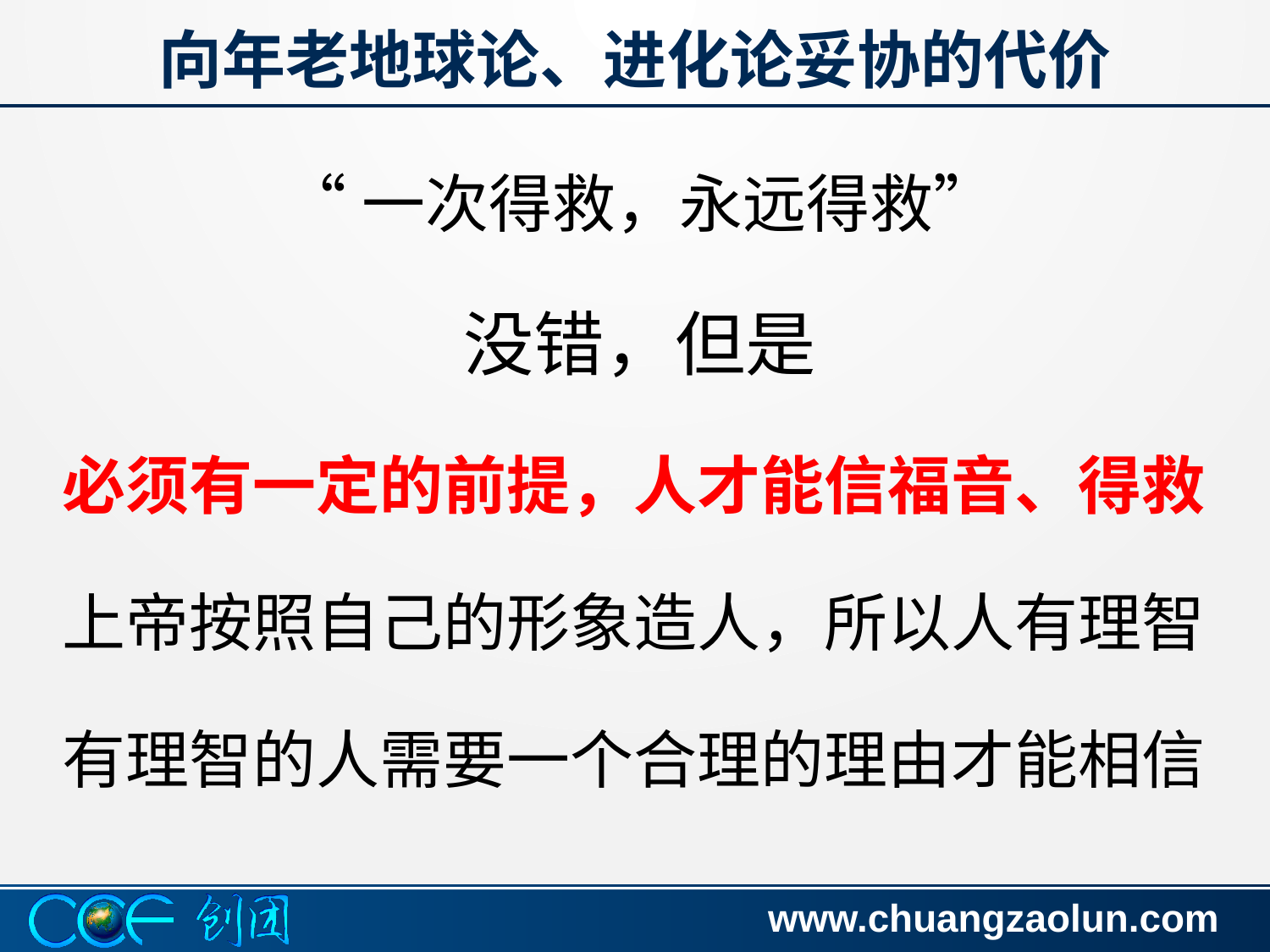

# 向年老地球论、进化论妥协的代价
“一次得救，永远得救”

没错，但是

必须有一定的前提，人才能信福音、得救

上帝按照自己的形象造人，所以人有理智

有理智的人需要一个合理的理由才能相信